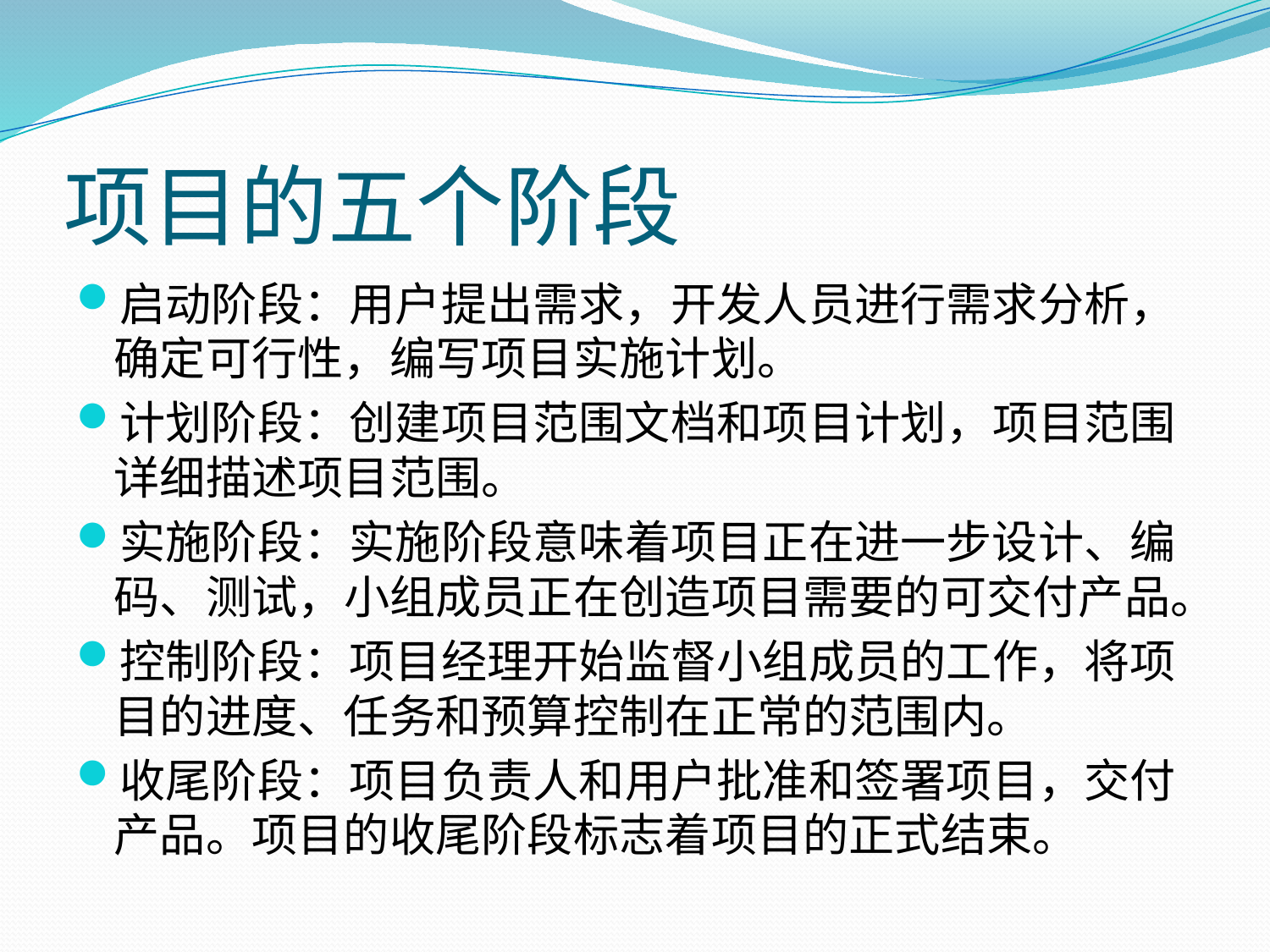

# 项目的五个阶段
启动阶段：用户提出需求，开发人员进行需求分析，确定可行性，编写项目实施计划。
计划阶段：创建项目范围文档和项目计划，项目范围详细描述项目范围。
实施阶段：实施阶段意味着项目正在进一步设计、编码、测试，小组成员正在创造项目需要的可交付产品。
控制阶段：项目经理开始监督小组成员的工作，将项目的进度、任务和预算控制在正常的范围内。
收尾阶段：项目负责人和用户批准和签署项目，交付产品。项目的收尾阶段标志着项目的正式结束。